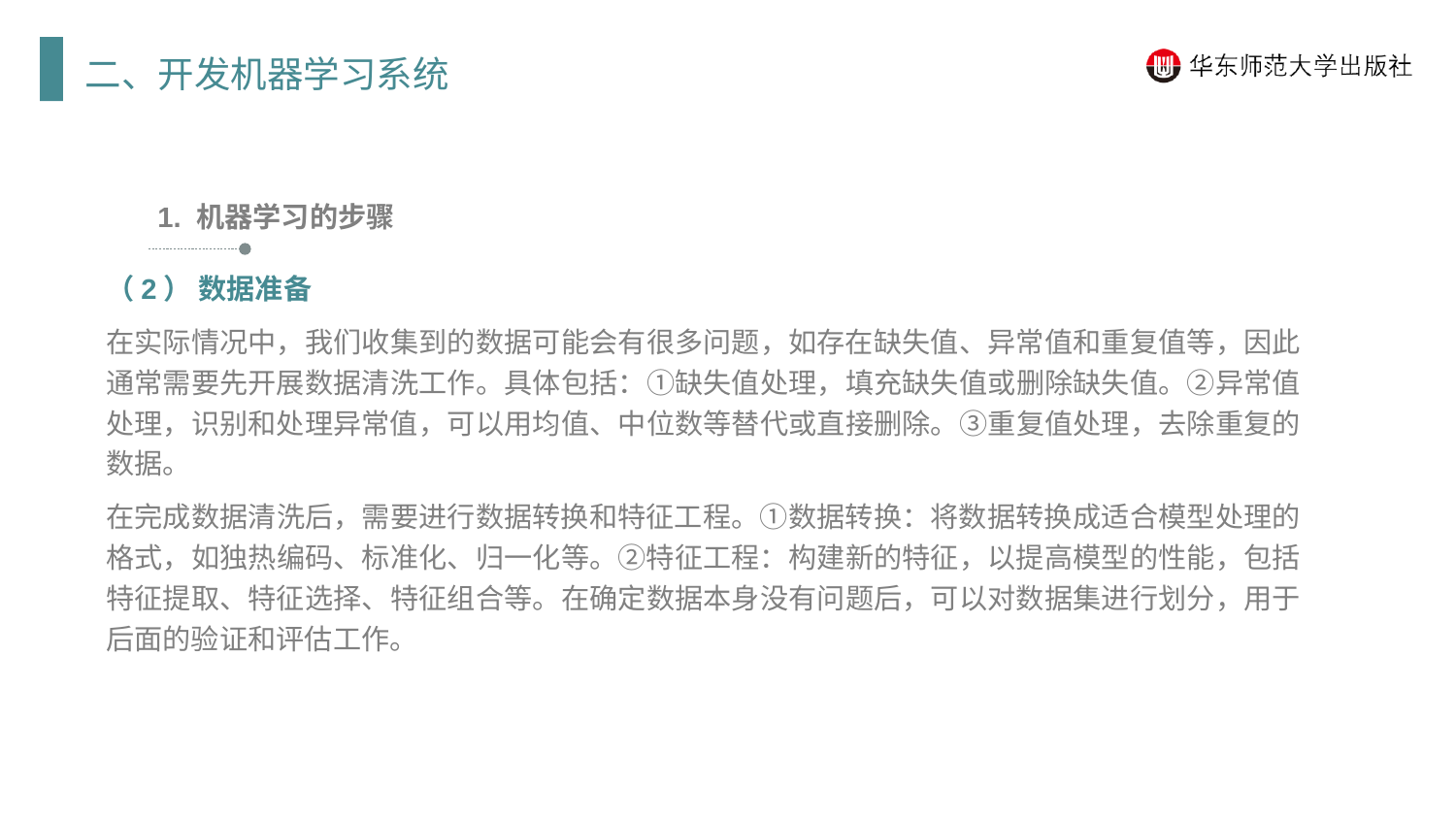

二、开发机器学习系统
1. 机器学习的步骤
（2） 数据准备
在实际情况中，我们收集到的数据可能会有很多问题，如存在缺失值、异常值和重复值等，因此通常需要先开展数据清洗工作。具体包括：①缺失值处理，填充缺失值或删除缺失值。②异常值处理，识别和处理异常值，可以用均值、中位数等替代或直接删除。③重复值处理，去除重复的数据。
在完成数据清洗后，需要进行数据转换和特征工程。①数据转换：将数据转换成适合模型处理的格式，如独热编码、标准化、归一化等。②特征工程：构建新的特征，以提高模型的性能，包括特征提取、特征选择、特征组合等。在确定数据本身没有问题后，可以对数据集进行划分，用于后面的验证和评估工作。